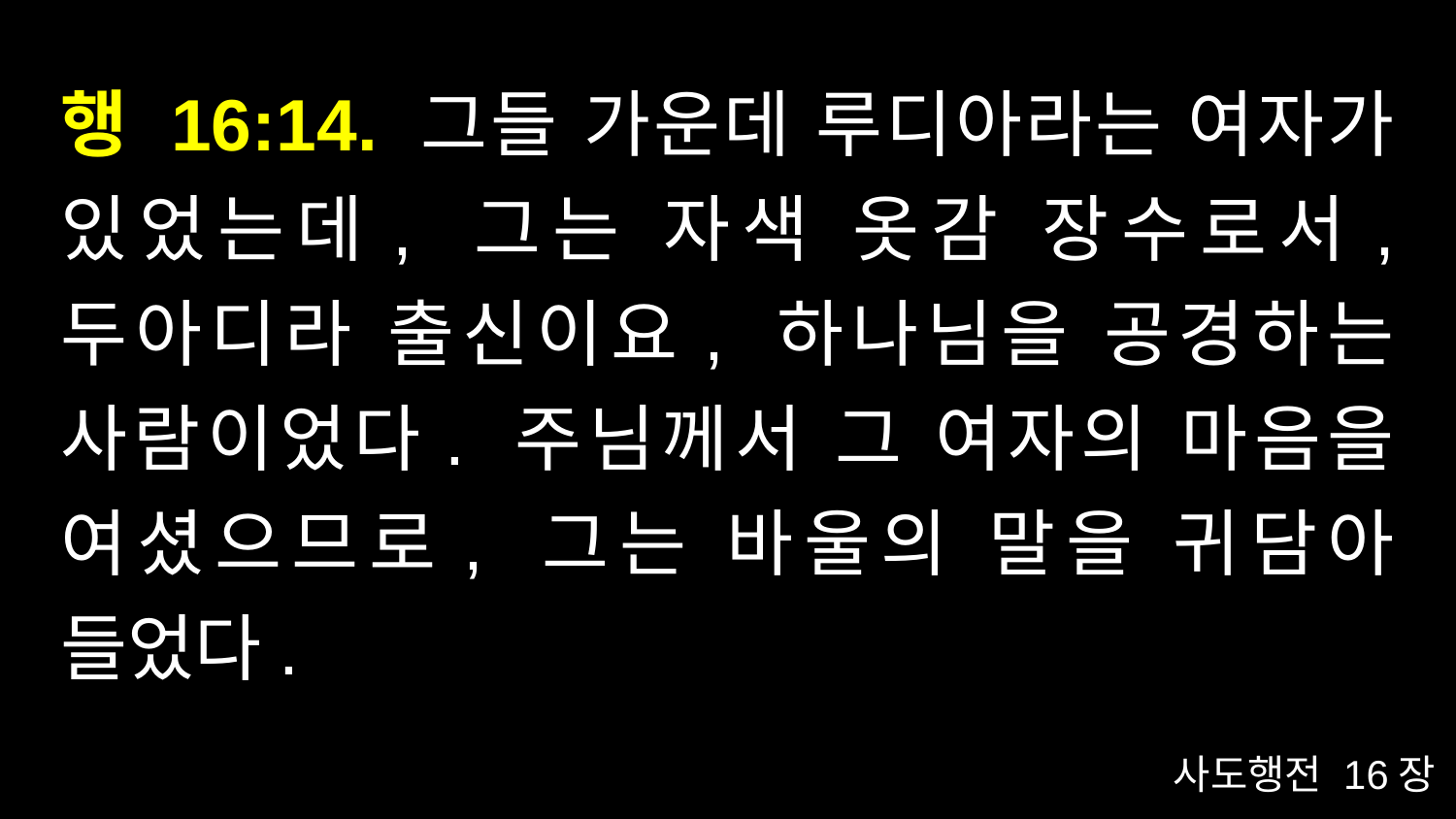

# 행 16:14. 그들 가운데 루디아라는 여자가 있었는데, 그는 자색 옷감 장수로서, 두아디라 출신이요, 하나님을 공경하는 사람이었다. 주님께서 그 여자의 마음을 여셨으므로, 그는 바울의 말을 귀담아 들었다.
사도행전 16장